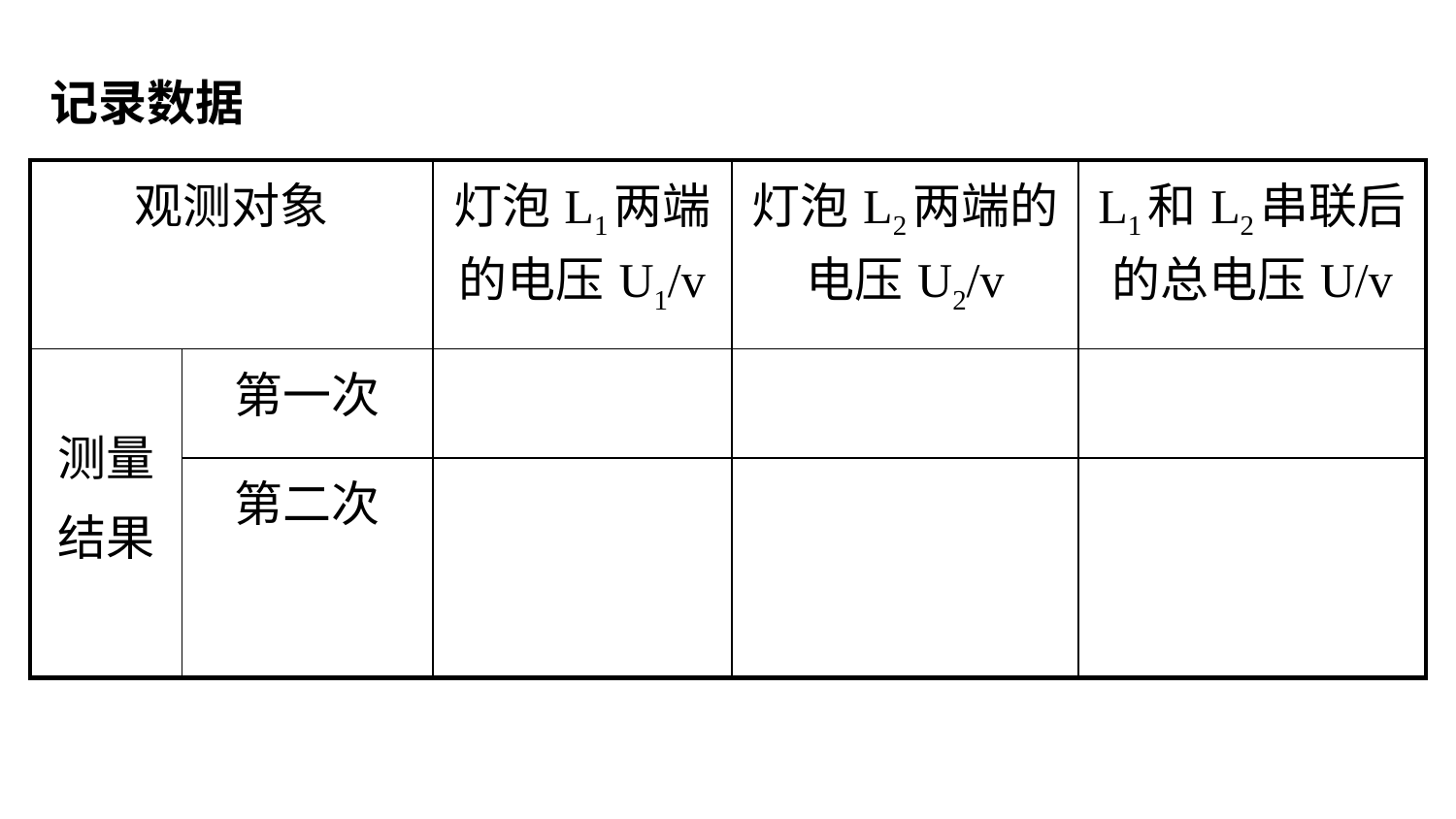

记录数据
| 观测对象 |  | 灯泡L1两端的电压U1/v | 灯泡L2两端的电压U2/v | L1和L2串联后的总电压U/v |
| --- | --- | --- | --- | --- |
| 测量 结果 | 第一次 |  |  |  |
|  | 第二次 |  |  |  |